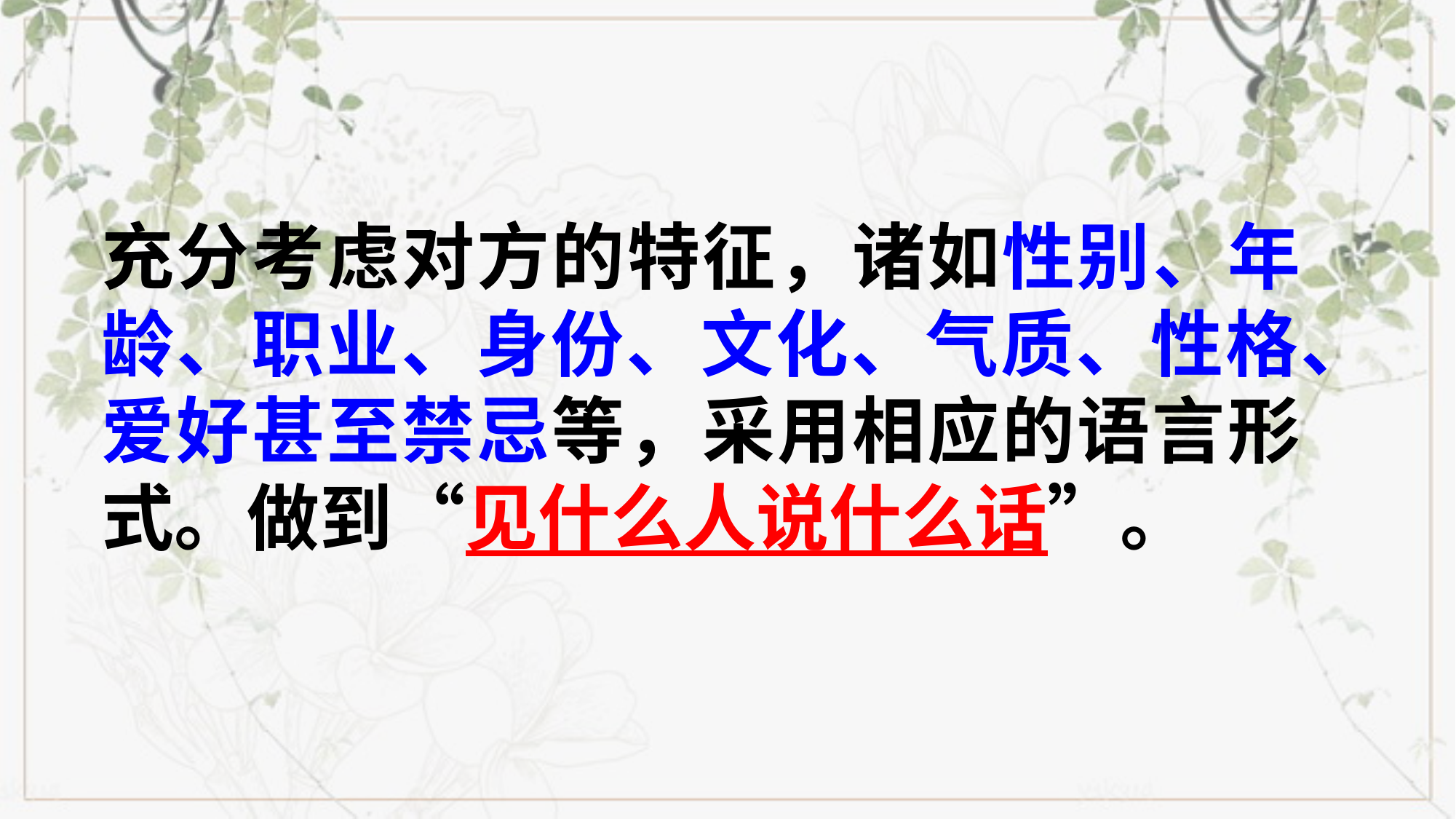

充分考虑对方的特征，诸如性别、年龄、职业、身份、文化、气质、性格、爱好甚至禁忌等，采用相应的语言形式。做到“见什么人说什么话”。